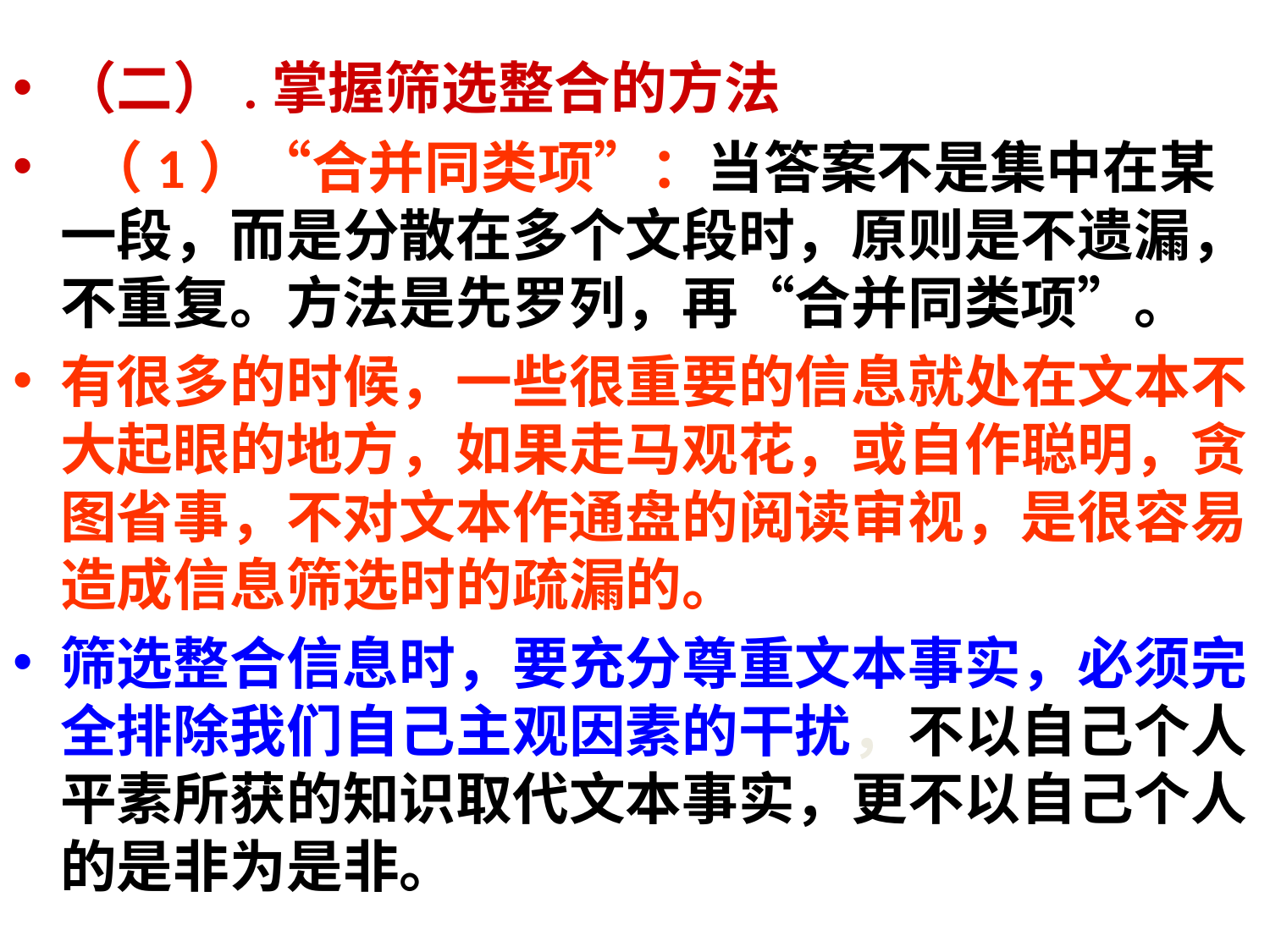

（二）.掌握筛选整合的方法
 （1）“合并同类项”：当答案不是集中在某一段，而是分散在多个文段时，原则是不遗漏，不重复。方法是先罗列，再“合并同类项”。
有很多的时候，一些很重要的信息就处在文本不大起眼的地方，如果走马观花，或自作聪明，贪图省事，不对文本作通盘的阅读审视，是很容易造成信息筛选时的疏漏的。
筛选整合信息时，要充分尊重文本事实，必须完全排除我们自己主观因素的干扰，不以自己个人平素所获的知识取代文本事实，更不以自己个人的是非为是非。